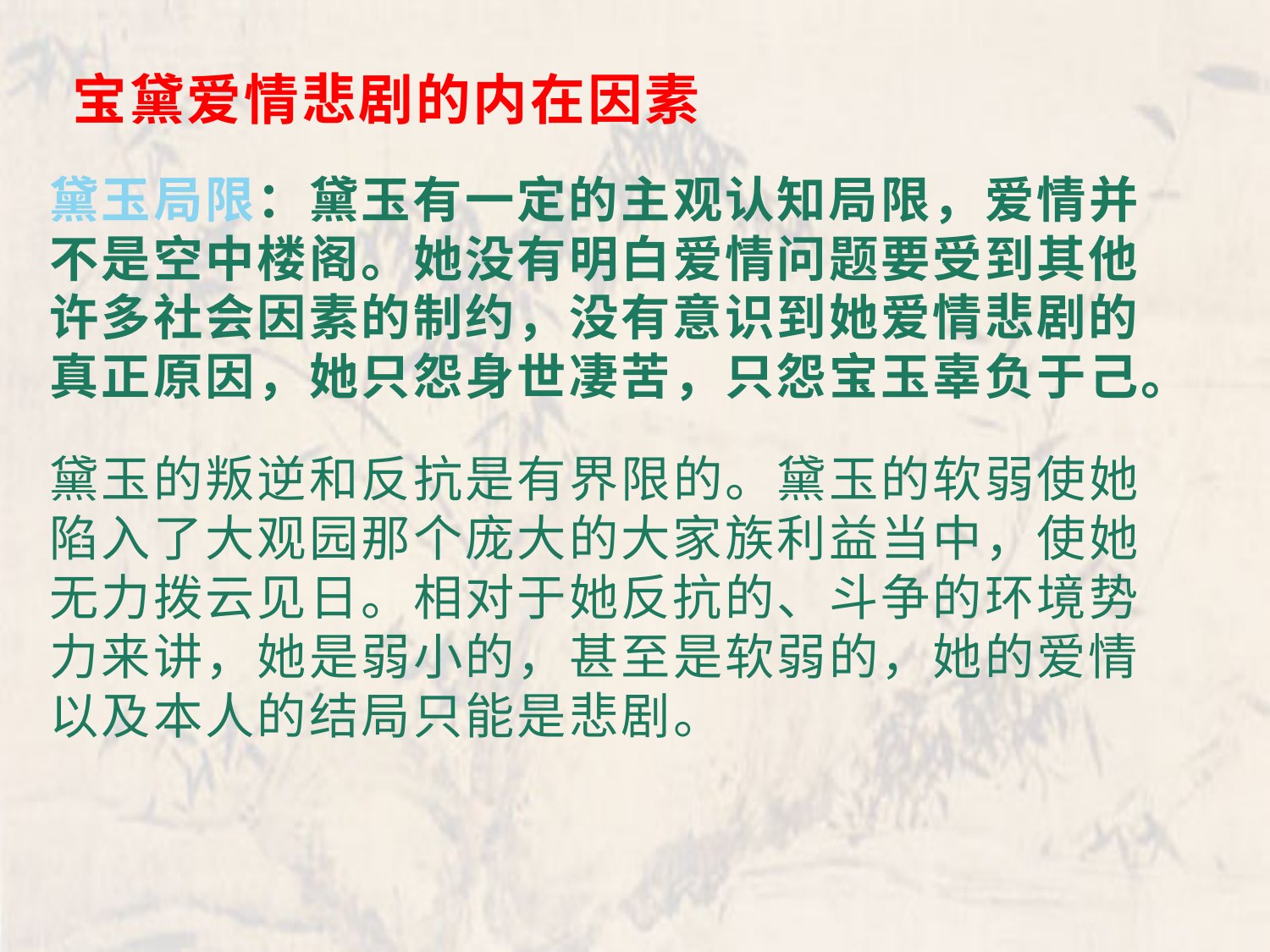

宝黛爱情悲剧的内在因素
黛玉局限：黛玉有一定的主观认知局限，爱情并不是空中楼阁。她没有明白爱情问题要受到其他许多社会因素的制约，没有意识到她爱情悲剧的真正原因，她只怨身世凄苦，只怨宝玉辜负于己。
黛玉的叛逆和反抗是有界限的。黛玉的软弱使她陷入了大观园那个庞大的大家族利益当中，使她无力拨云见日。相对于她反抗的、斗争的环境势力来讲，她是弱小的，甚至是软弱的，她的爱情以及本人的结局只能是悲剧。